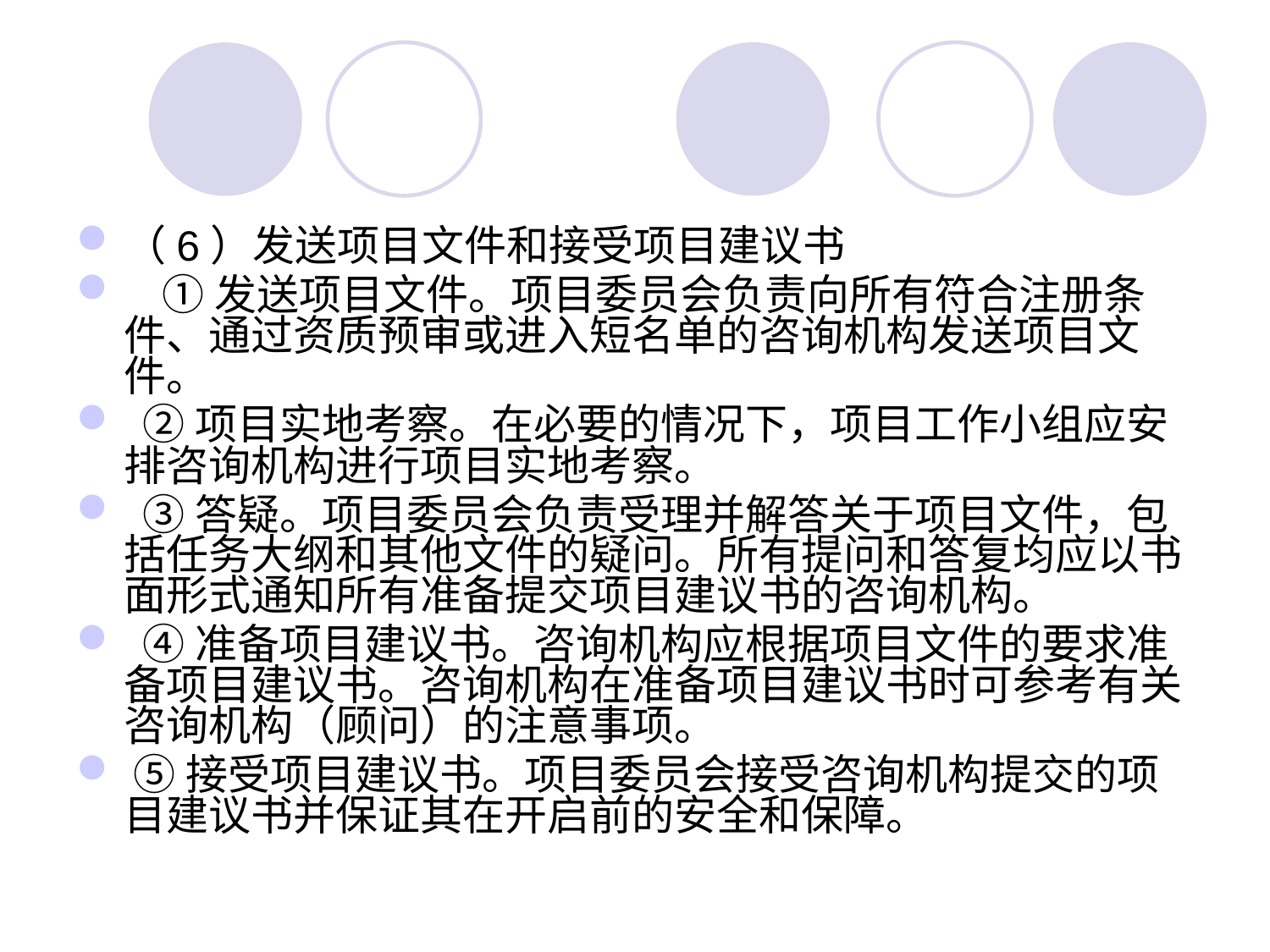

#
（6）发送项目文件和接受项目建议书
    ①发送项目文件。项目委员会负责向所有符合注册条件、通过资质预审或进入短名单的咨询机构发送项目文件。
  ②项目实地考察。在必要的情况下，项目工作小组应安排咨询机构进行项目实地考察。
  ③答疑。项目委员会负责受理并解答关于项目文件，包括任务大纲和其他文件的疑问。所有提问和答复均应以书面形式通知所有准备提交项目建议书的咨询机构。
  ④准备项目建议书。咨询机构应根据项目文件的要求准备项目建议书。咨询机构在准备项目建议书时可参考有关咨询机构（顾问）的注意事项。
 ⑤接受项目建议书。项目委员会接受咨询机构提交的项目建议书并保证其在开启前的安全和保障。